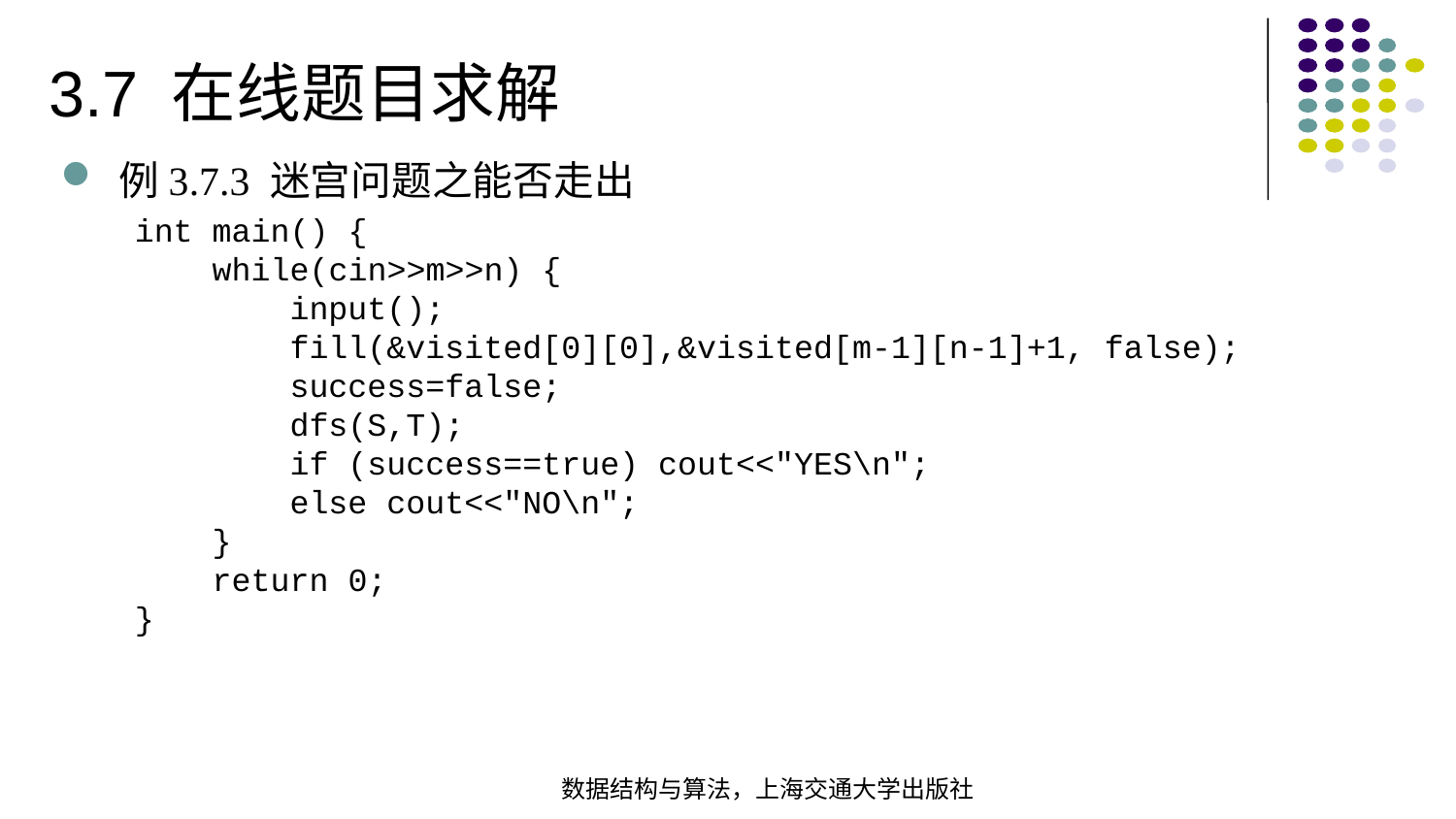

3.7 在线题目求解
例3.7.3 迷宫问题之能否走出
int main() {    while(cin>>m>>n) {        input();        fill(&visited[0][0],&visited[m-1][n-1]+1, false);        success=false;        dfs(S,T);        if (success==true) cout<<"YES\n";        else cout<<"NO\n";    }    return 0;
}